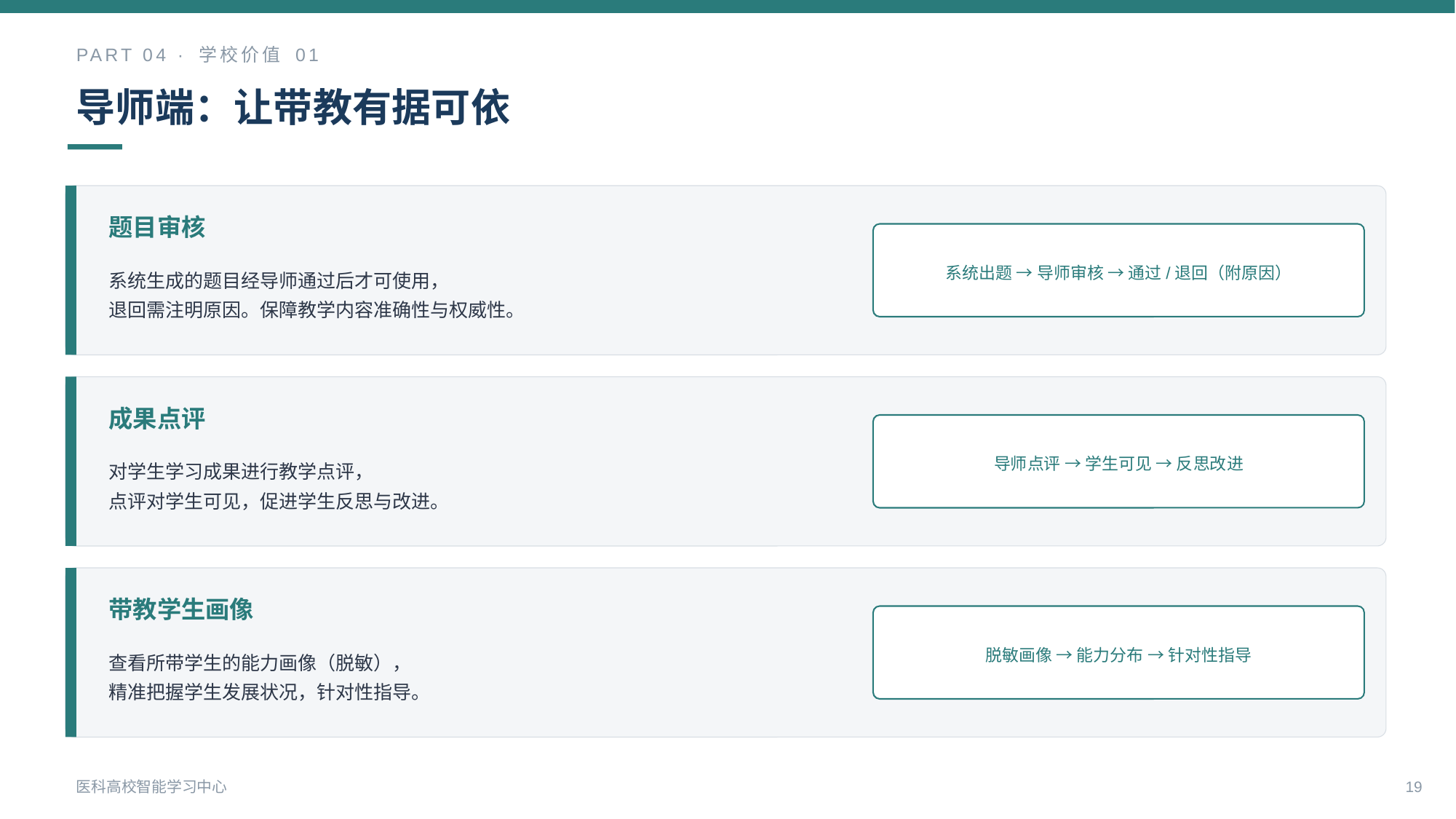

PART 04 · 学校价值 01
导师端：让带教有据可依

题目审核

系统出题 → 导师审核 → 通过/退回（附原因）
系统生成的题目经导师通过后才可使用，
退回需注明原因。保障教学内容准确性与权威性。

成果点评

导师点评 → 学生可见 → 反思改进
对学生学习成果进行教学点评，
点评对学生可见，促进学生反思与改进。

带教学生画像

脱敏画像 → 能力分布 → 针对性指导
查看所带学生的能力画像（脱敏），
精准把握学生发展状况，针对性指导。
医科高校智能学习中心
19